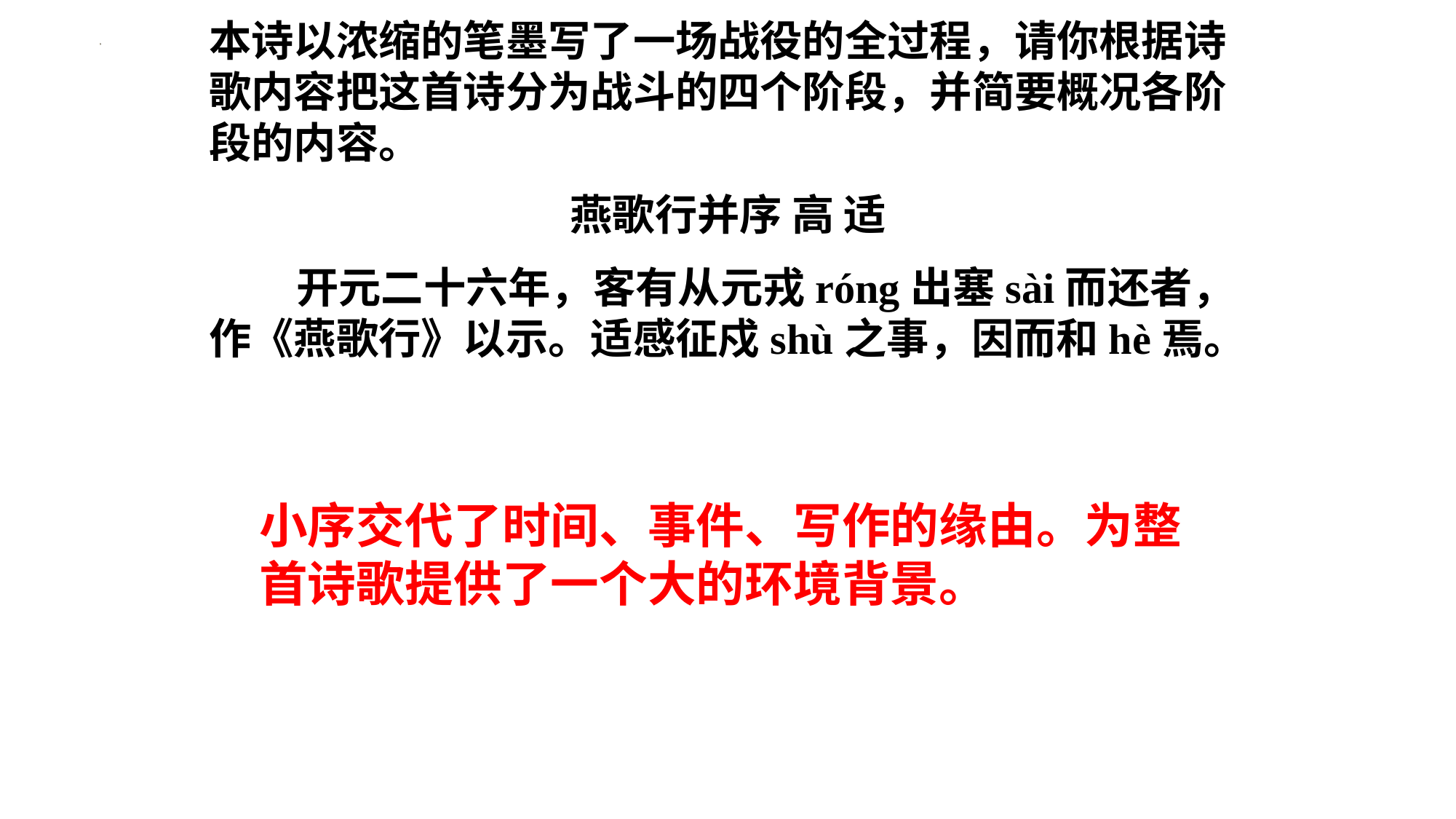

本诗以浓缩的笔墨写了一场战役的全过程，请你根据诗歌内容把这首诗分为战斗的四个阶段，并简要概况各阶段的内容。
燕歌行并序 高 适
        开元二十六年，客有从元戎róng出塞sài而还者，作《燕歌行》以示。适感征戍shù之事，因而和hè焉。

小序交代了时间、事件、写作的缘由。为整首诗歌提供了一个大的环境背景。